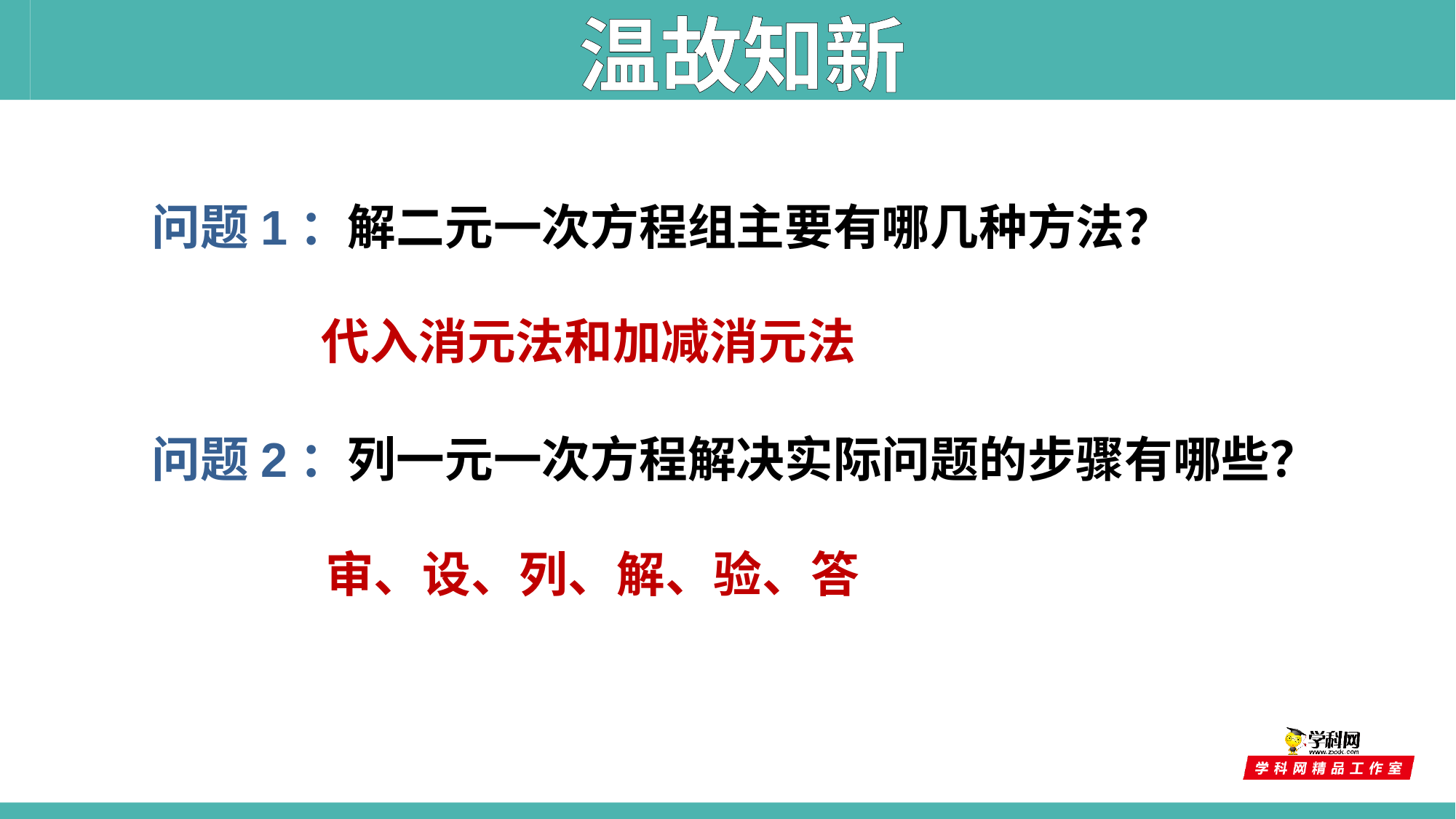

温故知新
 问题1：解二元一次方程组主要有哪几种方法？
代入消元法和加减消元法
 问题2：列一元一次方程解决实际问题的步骤有哪些？
审、设、列、解、验、答